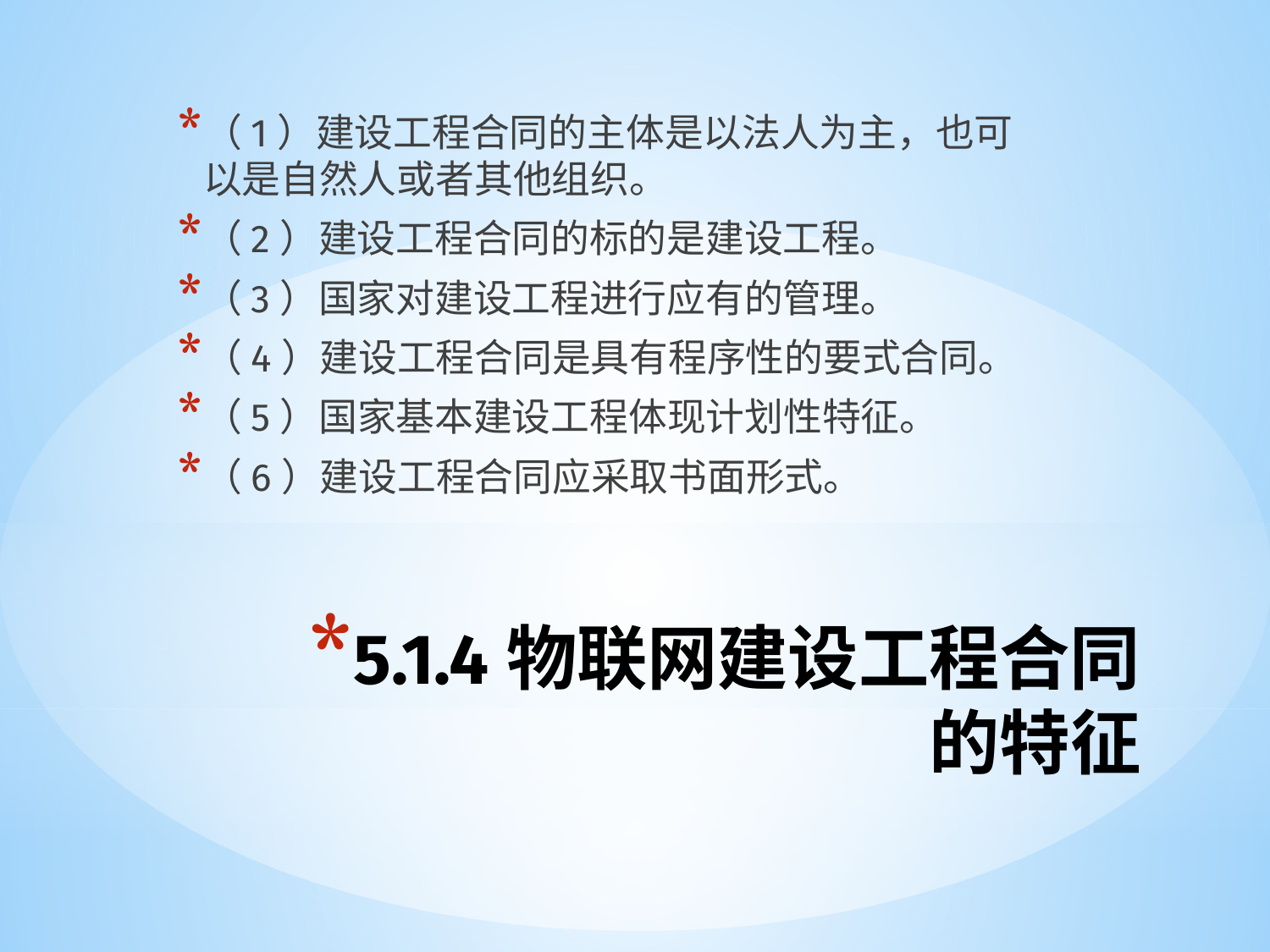

（1）建设工程合同的主体是以法人为主，也可以是自然人或者其他组织。
（2）建设工程合同的标的是建设工程。
（3）国家对建设工程进行应有的管理。
（4）建设工程合同是具有程序性的要式合同。
（5）国家基本建设工程体现计划性特征。
（6）建设工程合同应采取书面形式。
# 5.1.4物联网建设工程合同的特征